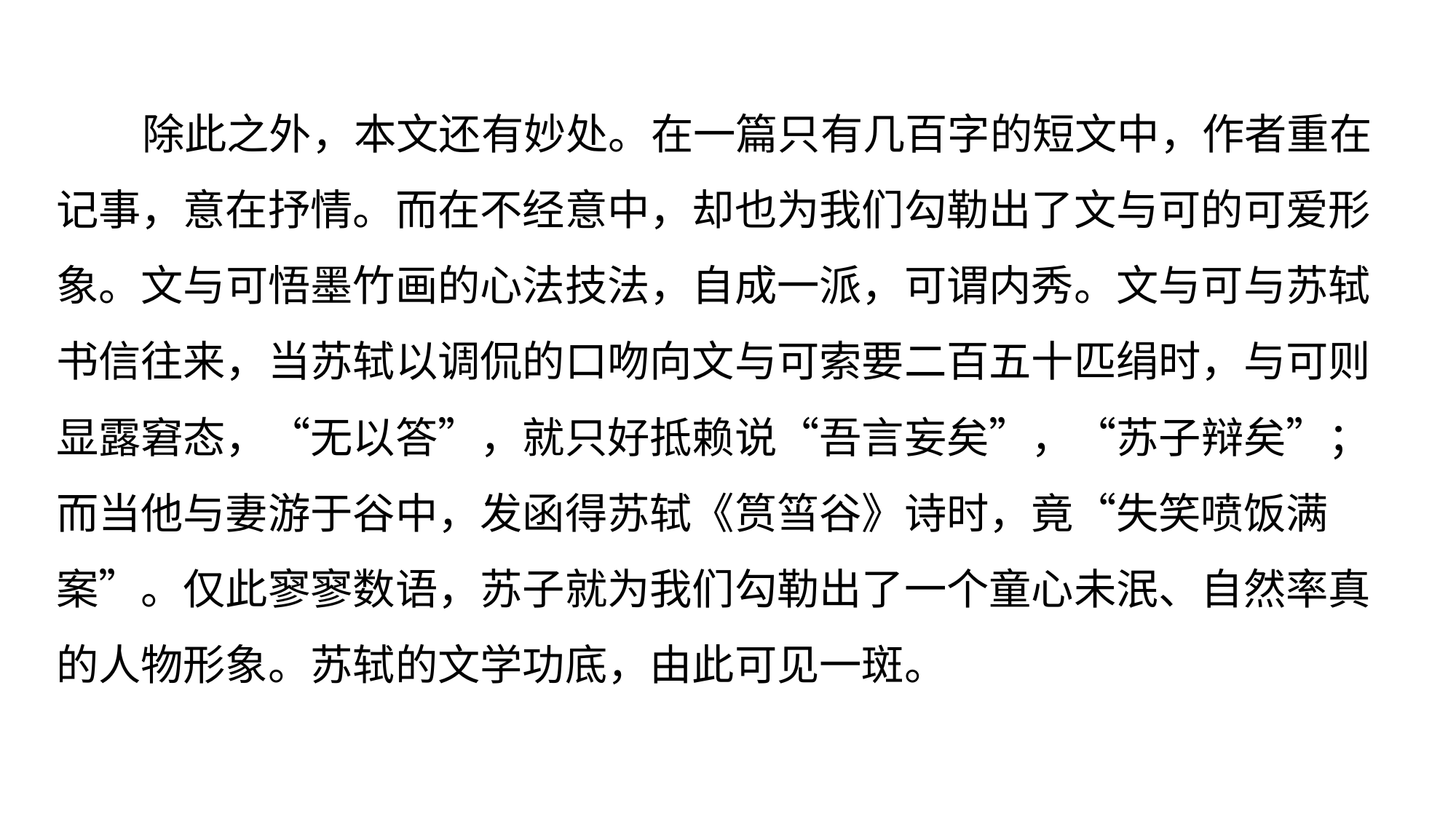

除此之外，本文还有妙处。在一篇只有几百字的短文中，作者重在记事，意在抒情。而在不经意中，却也为我们勾勒出了文与可的可爱形象。文与可悟墨竹画的心法技法，自成一派，可谓内秀。文与可与苏轼书信往来，当苏轼以调侃的口吻向文与可索要二百五十匹绢时，与可则显露窘态，“无以答”，就只好抵赖说“吾言妄矣”，“苏子辩矣”；而当他与妻游于谷中，发函得苏轼《筼筜谷》诗时，竟“失笑喷饭满案”。仅此寥寥数语，苏子就为我们勾勒出了一个童心未泯、自然率真的人物形象。苏轼的文学功底，由此可见一斑。